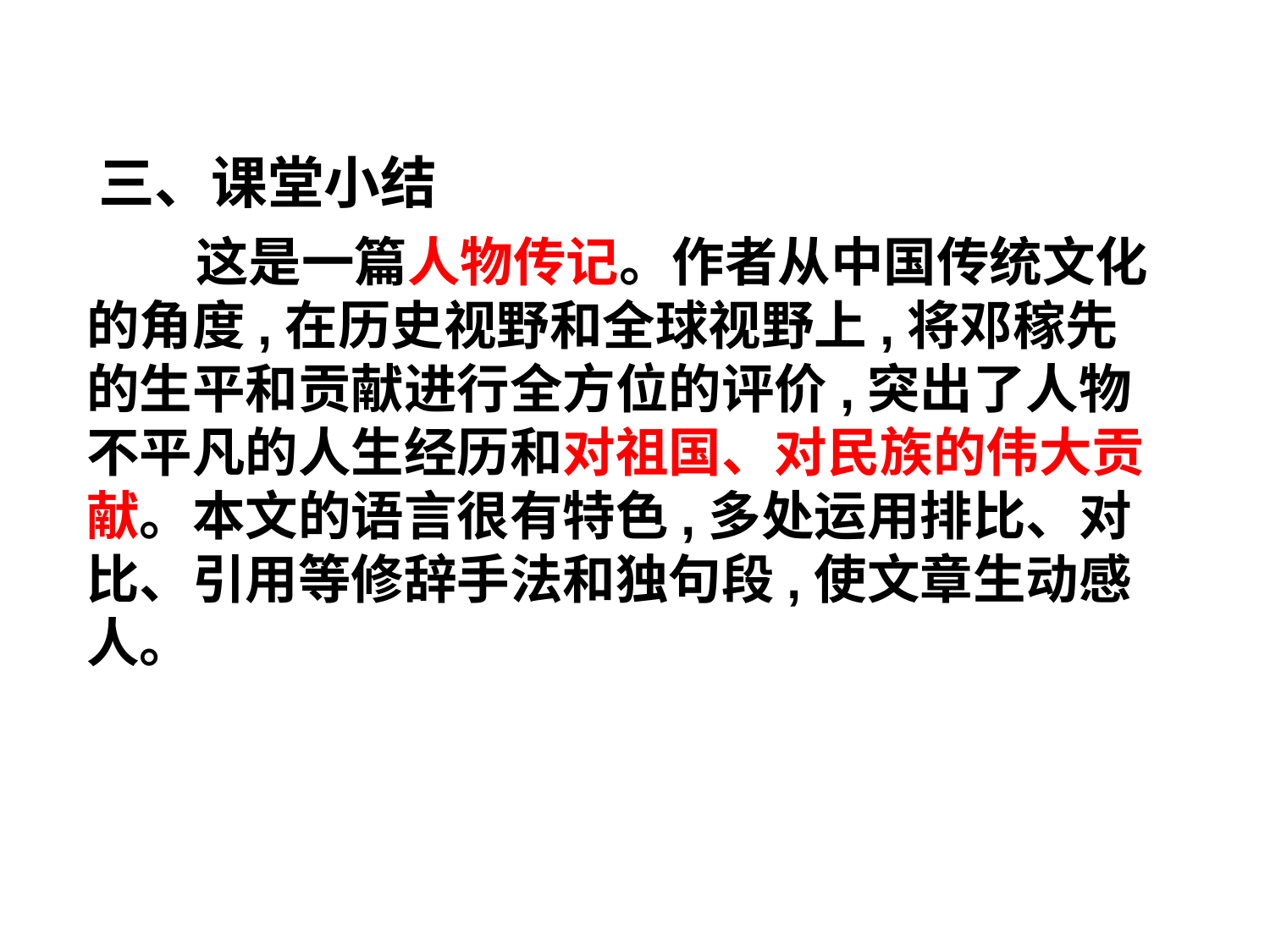

三、课堂小结
        这是一篇人物传记。作者从中国传统文化的角度,在历史视野和全球视野上,将邓稼先的生平和贡献进行全方位的评价,突出了人物不平凡的人生经历和对祖国、对民族的伟大贡献。本文的语言很有特色,多处运用排比、对比、引用等修辞手法和独句段,使文章生动感人。